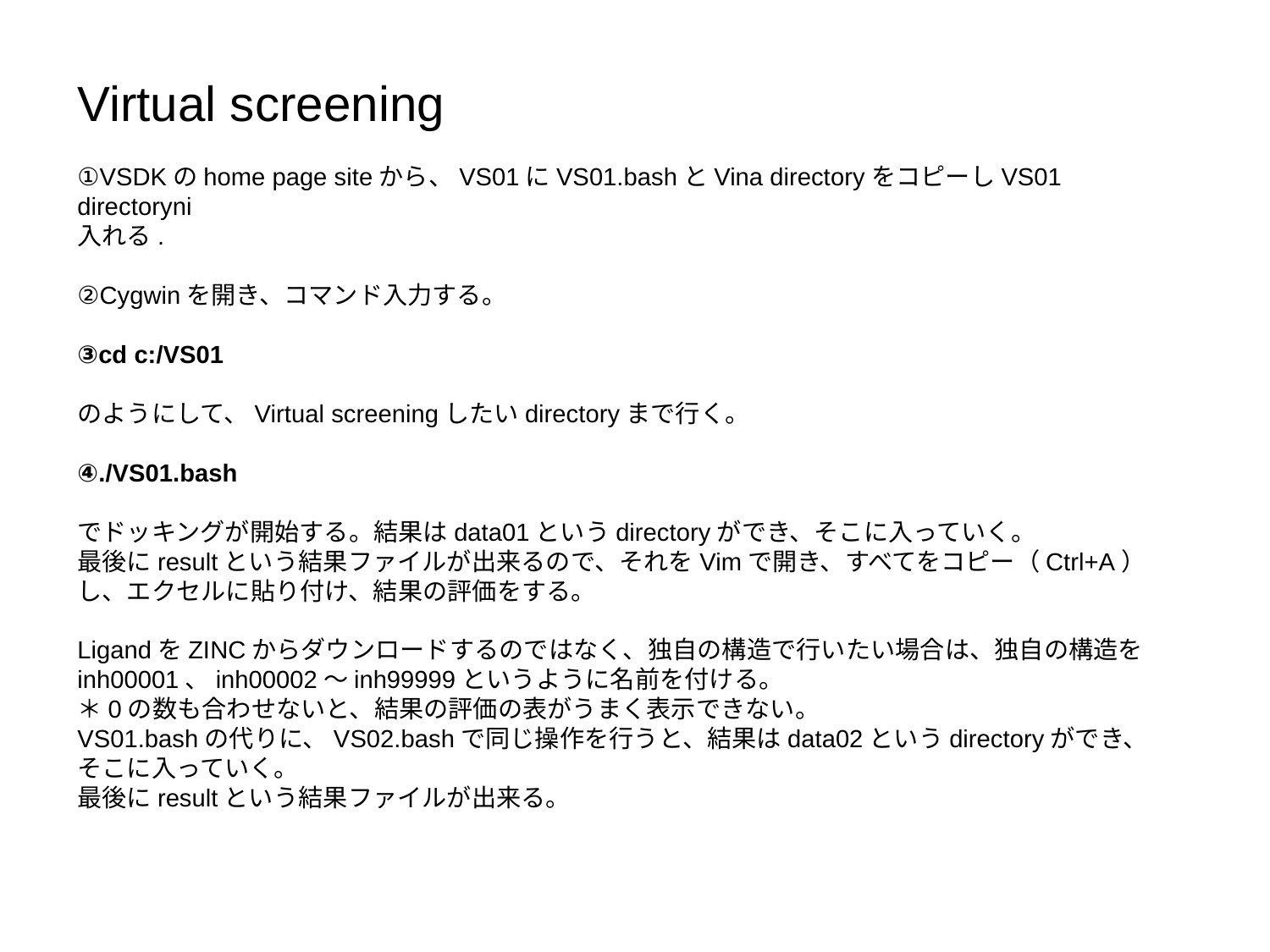

Virtual screening

①VSDKのhome page siteから、VS01にVS01.bashとVina directoryをコピーしVS01 directoryni
入れる.

②Cygwinを開き、コマンド入力する。

③cd c:/VS01

のようにして、Virtual screeningしたいdirectoryまで行く。

④./VS01.bash

でドッキングが開始する。結果はdata01というdirectoryができ、そこに入っていく。
最後にresultという結果ファイルが出来るので、それをVimで開き、すべてをコピー（Ctrl+A）し、エクセルに貼り付け、結果の評価をする。

LigandをZINCからダウンロードするのではなく、独自の構造で行いたい場合は、独自の構造をinh00001、inh00002～inh99999というように名前を付ける。
＊0の数も合わせないと、結果の評価の表がうまく表示できない。
VS01.bashの代りに、VS02.bashで同じ操作を行うと、結果はdata02というdirectoryができ、そこに入っていく。
最後にresultという結果ファイルが出来る。